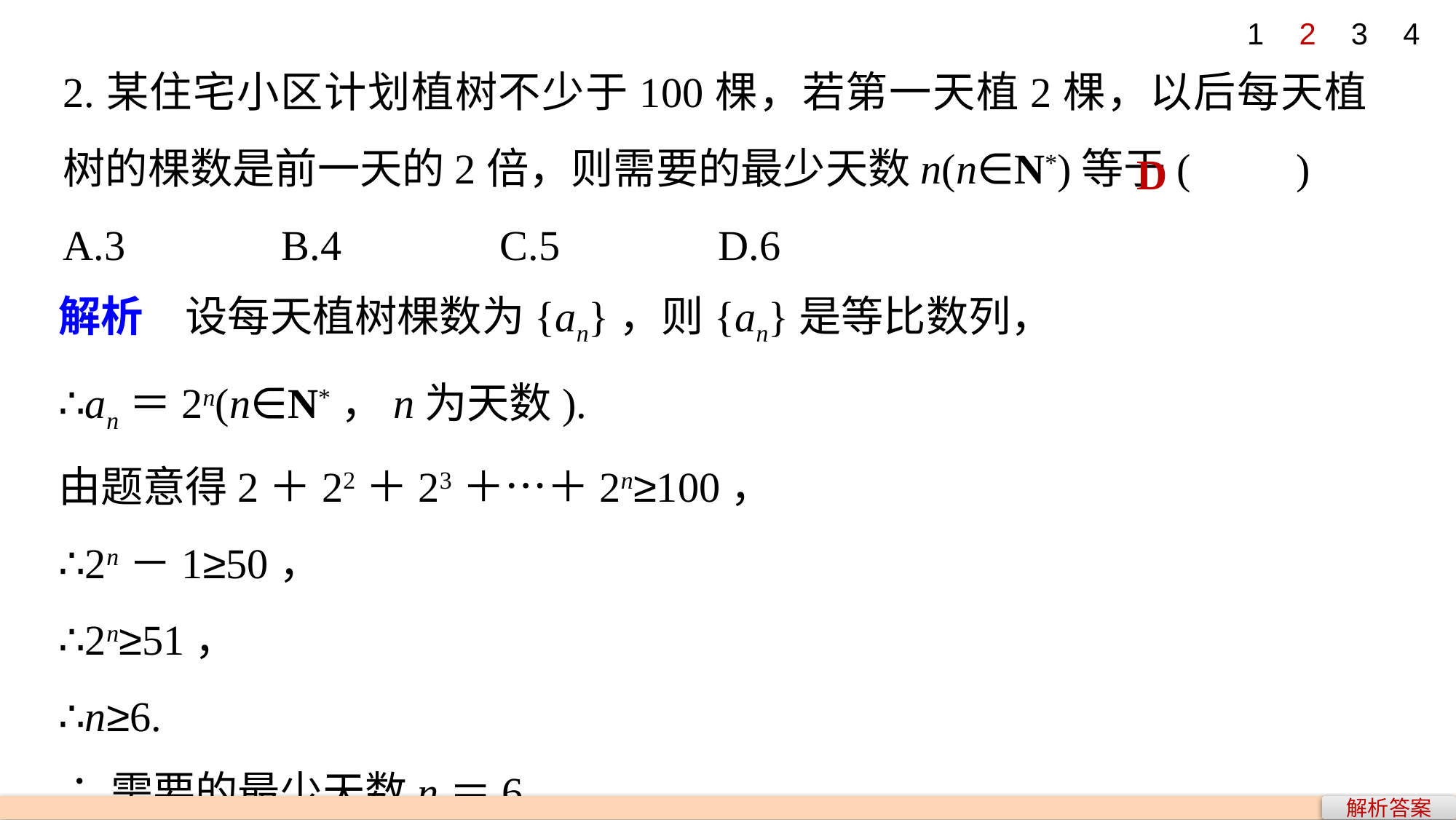

1
2
3
4
2.某住宅小区计划植树不少于100棵，若第一天植2棵，以后每天植树的棵数是前一天的2倍，则需要的最少天数n(n∈N*)等于(　　)
A.3  		B.4		C.5  		D.6
D
解析　设每天植树棵数为{an}，则{an}是等比数列，
∴an＝2n(n∈N*，n为天数).
由题意得2＋22＋23＋…＋2n≥100，
∴2n－1≥50，
∴2n≥51，
∴n≥6.
∴需要的最少天数n＝6.
解析答案